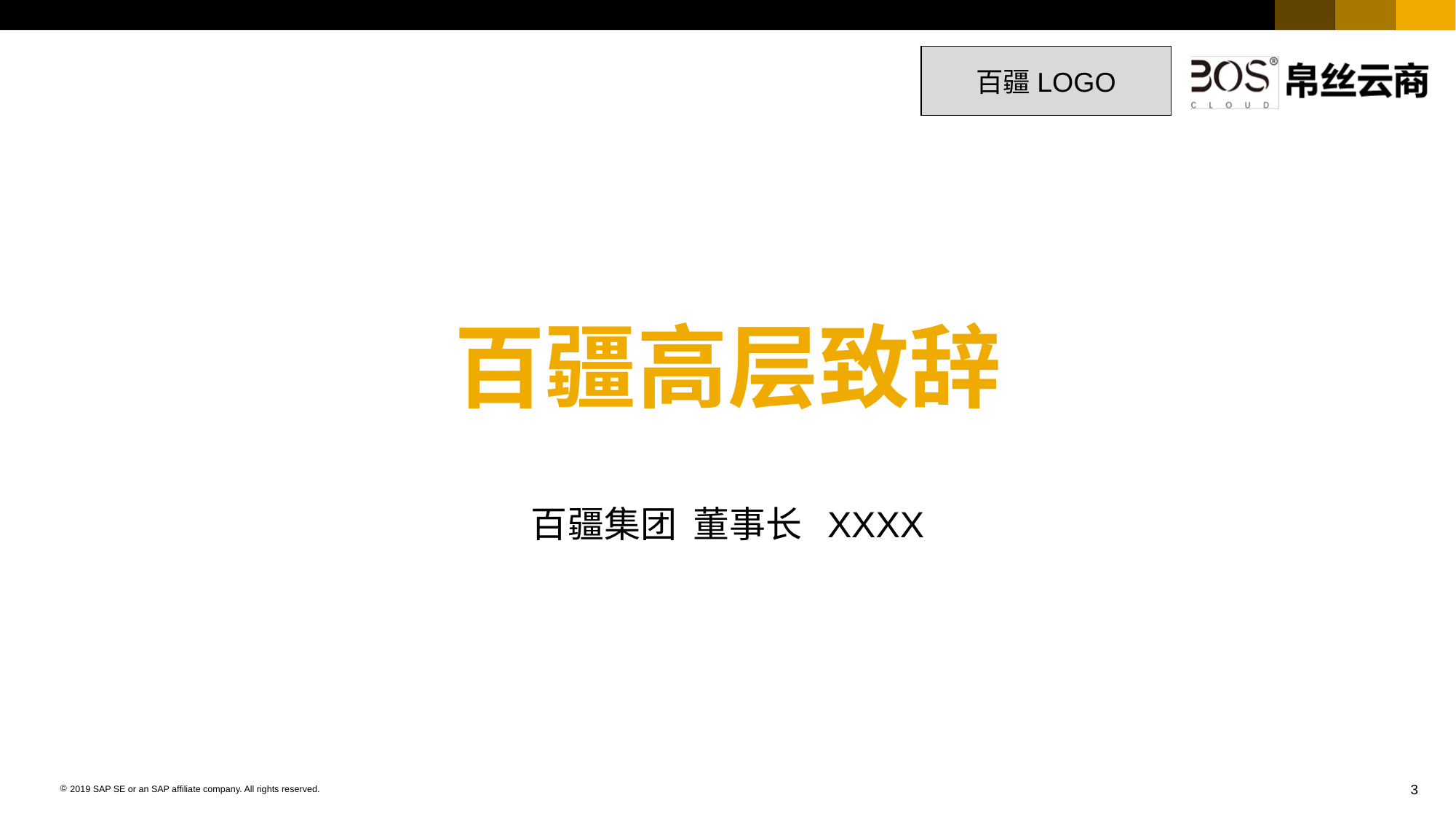

3
百疆LOGO
# 百疆高层致辞

百疆集团  董事长  XXXX